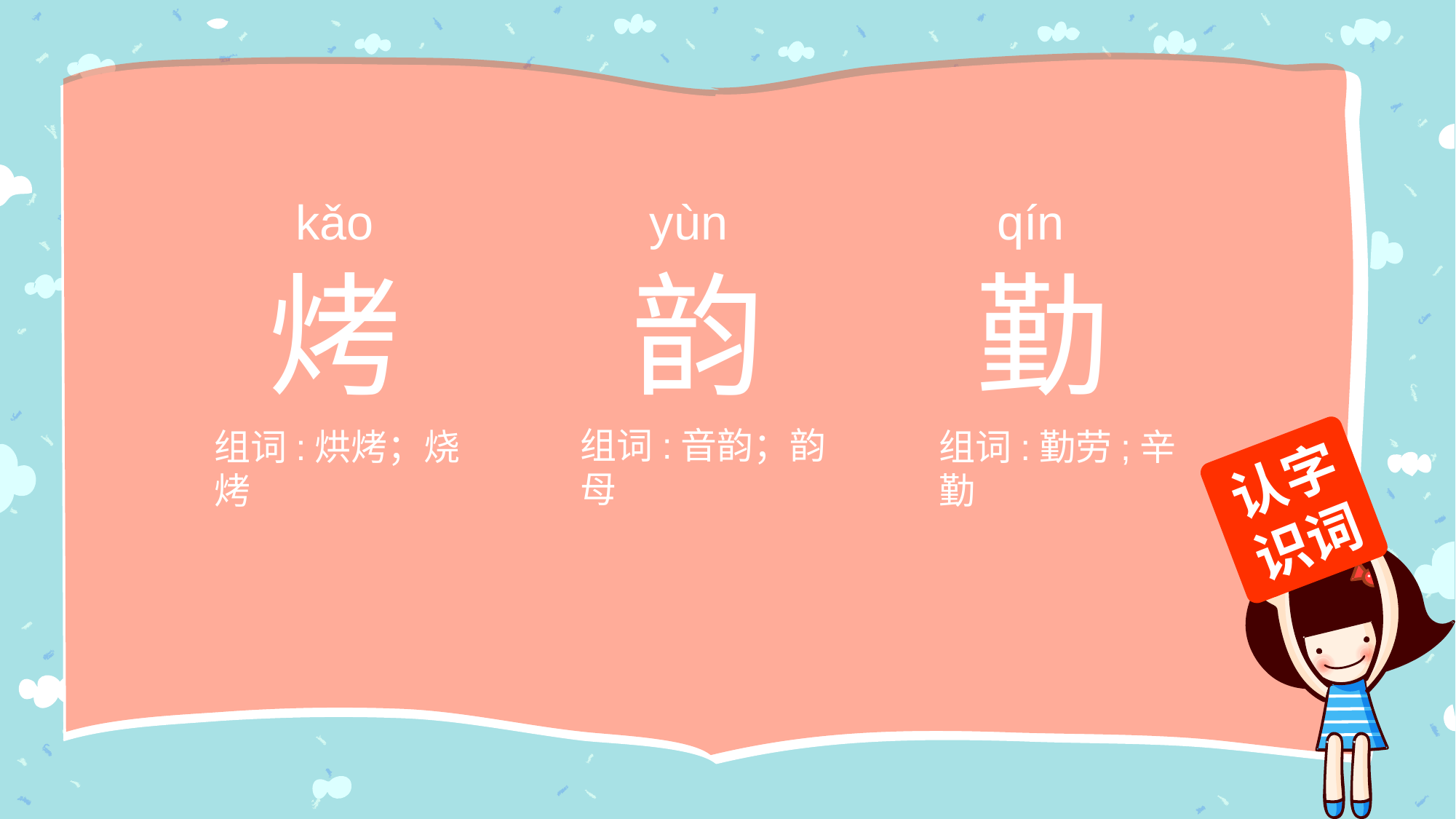

kǎo
烤
组词:烘烤；烧烤
yùn
韵
组词:音韵；韵母
qín
勤
组词:勤劳;辛勤